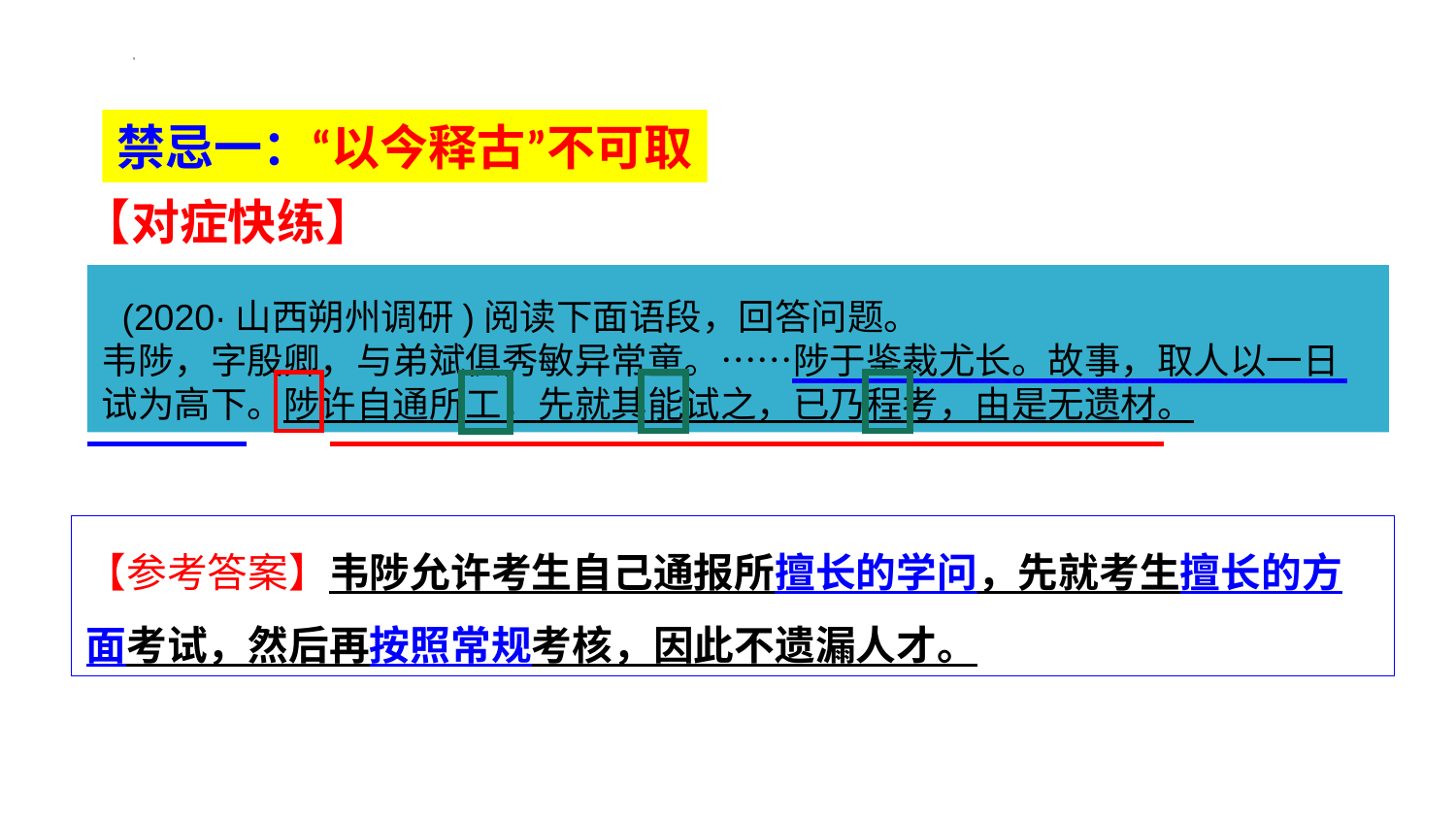

禁忌一：“以今释古”不可取
【对症快练】
  (2020·山西朔州调研)阅读下面语段，回答问题。
韦陟，字殷卿，与弟斌俱秀敏异常童。……陟于鉴裁尤长。故事，取人以一日试为高下。陟许自通所工，先就其能试之，已乃程考，由是无遗材。

【参考答案】韦陟允许考生自己通报所擅长的学问，先就考生擅长的方面考试，然后再按照常规考核，因此不遗漏人才。